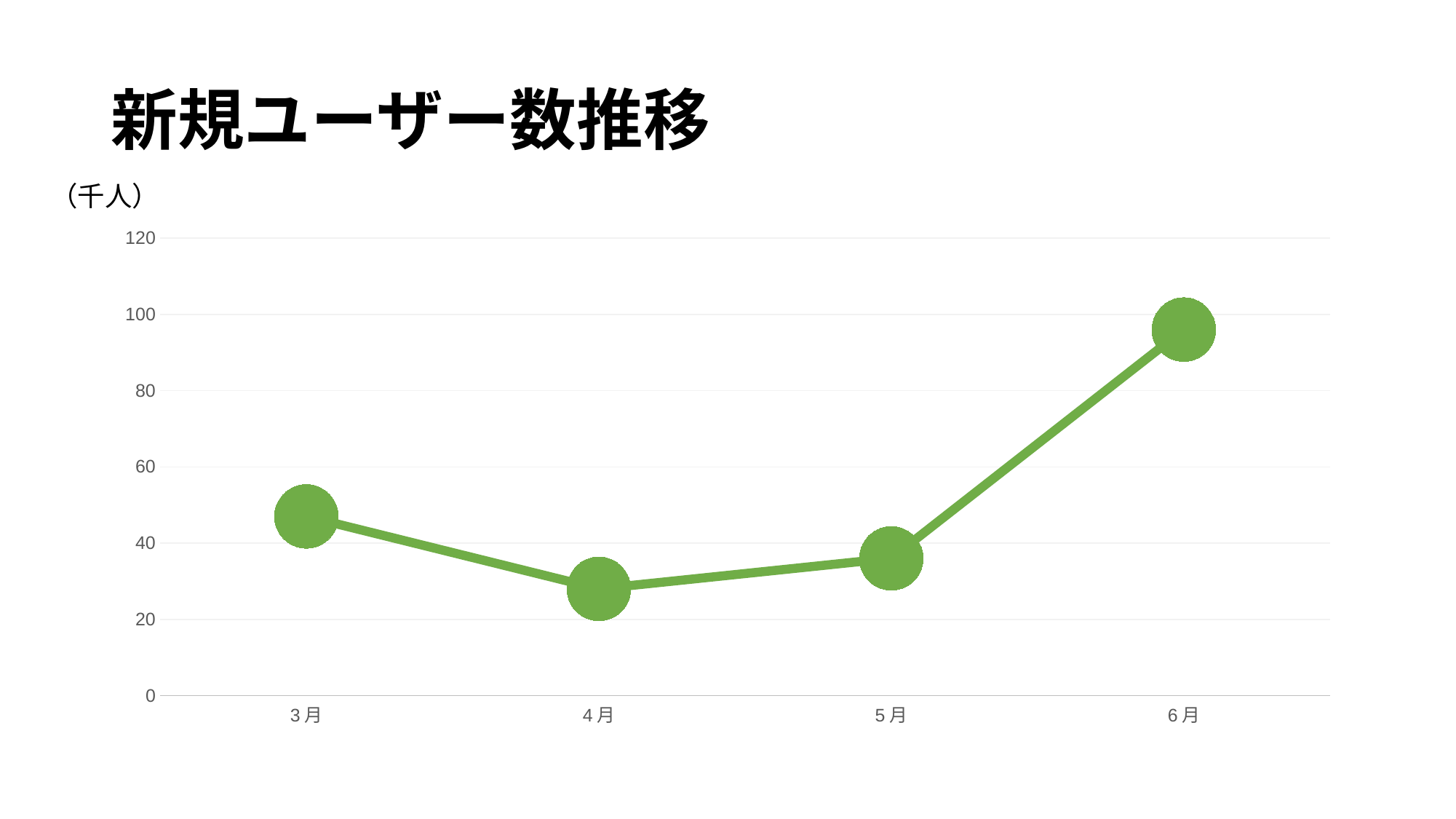

# 新規ユーザー数推移
（千人）

### Chart

| Category | ユーザー |
|---|---|
| 3月 | 47.0 |
| 4月 | 28.0 |
| 5月 | 36.0 |
| 6月 | 96.0 |